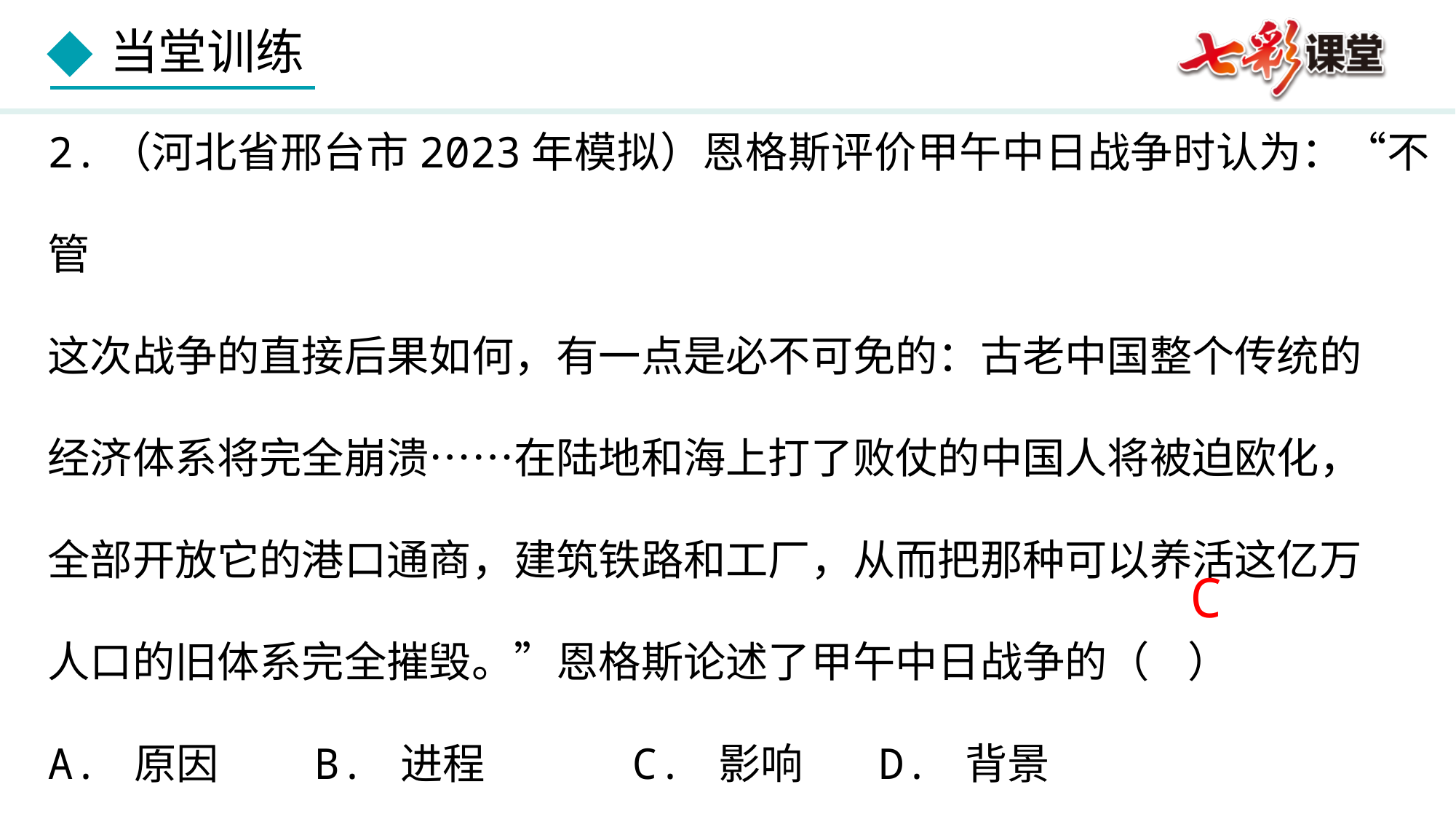

2.（河北省邢台市2023年模拟）恩格斯评价甲午中日战争时认为：“不管
这次战争的直接后果如何，有一点是必不可免的：古老中国整个传统的
经济体系将完全崩溃……在陆地和海上打了败仗的中国人将被迫欧化，
全部开放它的港口通商，建筑铁路和工厂，从而把那种可以养活这亿万
人口的旧体系完全摧毁。”恩格斯论述了甲午中日战争的（    ）
A. 原因	    B. 进程	   C. 影响	      D. 背景
C